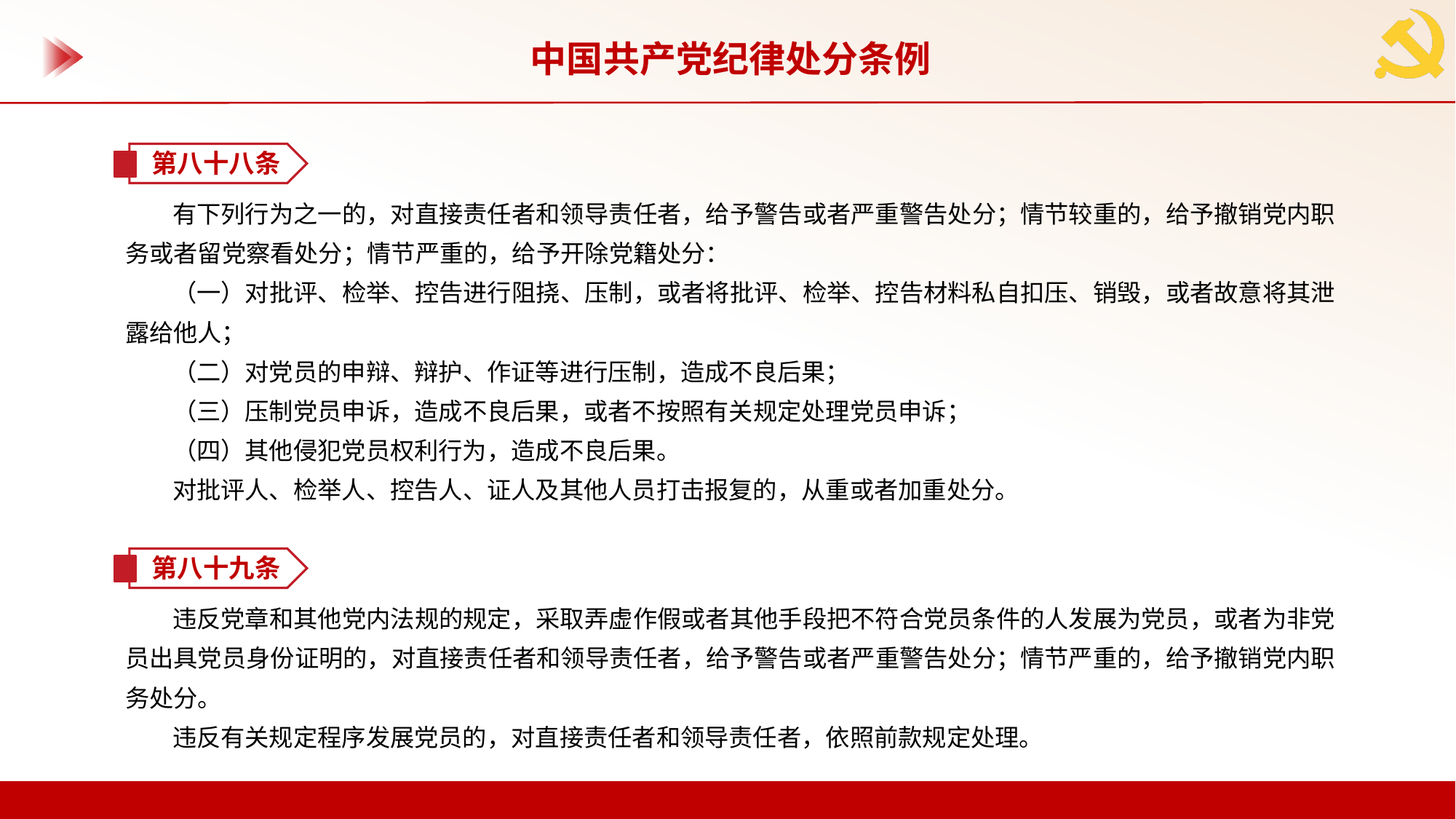

中国共产党纪律处分条例
第八十八条

有下列行为之一的，对直接责任者和领导责任者，给予警告或者严重警告处分；情节较重的，给予撤销党内职务或者留党察看处分；情节严重的，给予开除党籍处分：
（一）对批评、检举、控告进行阻挠、压制，或者将批评、检举、控告材料私自扣压、销毁，或者故意将其泄露给他人；
（二）对党员的申辩、辩护、作证等进行压制，造成不良后果；
（三）压制党员申诉，造成不良后果，或者不按照有关规定处理党员申诉；
（四）其他侵犯党员权利行为，造成不良后果。
对批评人、检举人、控告人、证人及其他人员打击报复的，从重或者加重处分。
第八十九条

违反党章和其他党内法规的规定，采取弄虚作假或者其他手段把不符合党员条件的人发展为党员，或者为非党员出具党员身份证明的，对直接责任者和领导责任者，给予警告或者严重警告处分；情节严重的，给予撤销党内职务处分。
违反有关规定程序发展党员的，对直接责任者和领导责任者，依照前款规定处理。